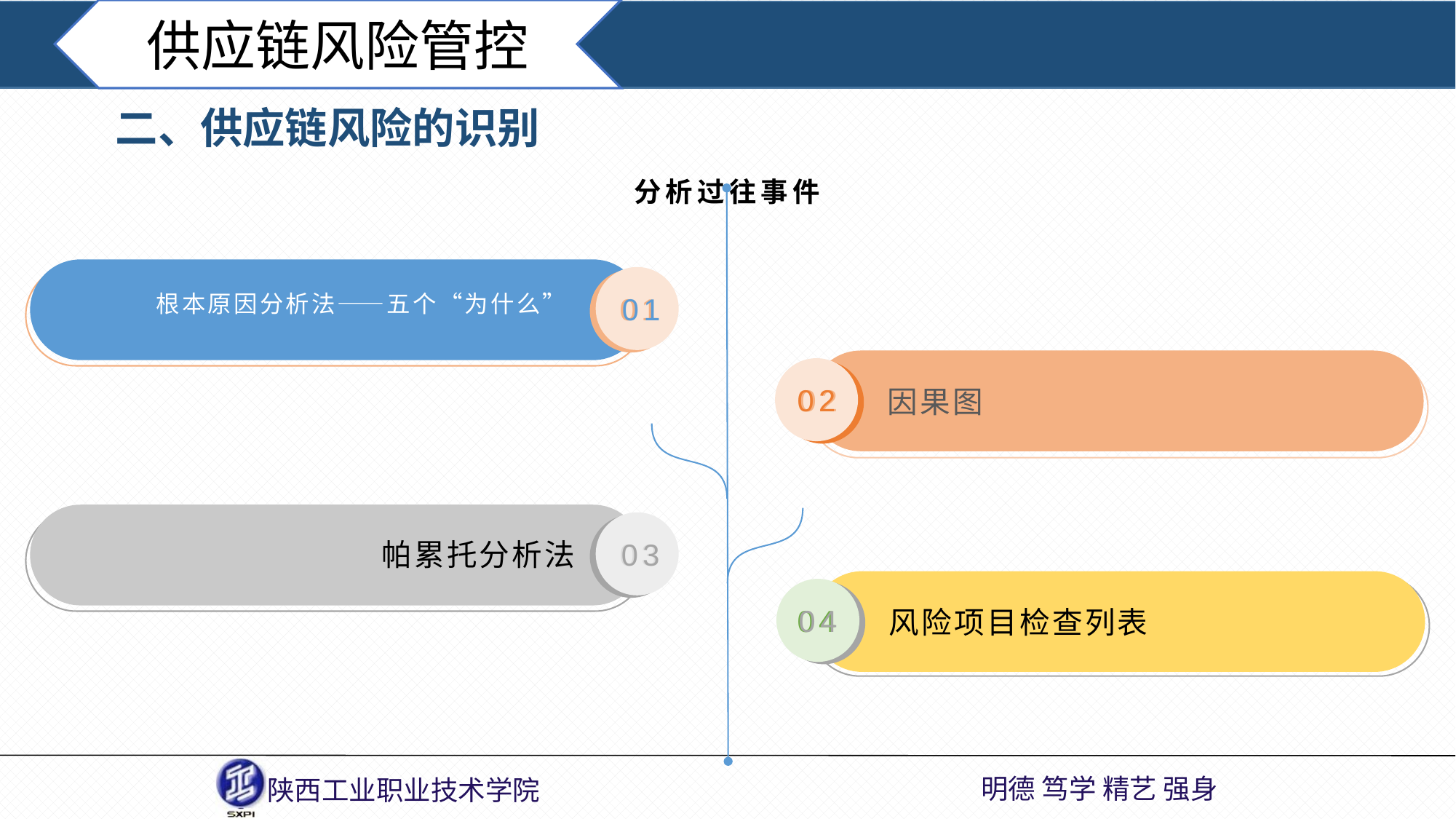

供应链风险管控
二、供应链风险的识别
分析过往事件

根本原因分析法——五个“为什么”
01
01

因果图
02
02

帕累托分析法
03
03

风险项目检查列表
04
04